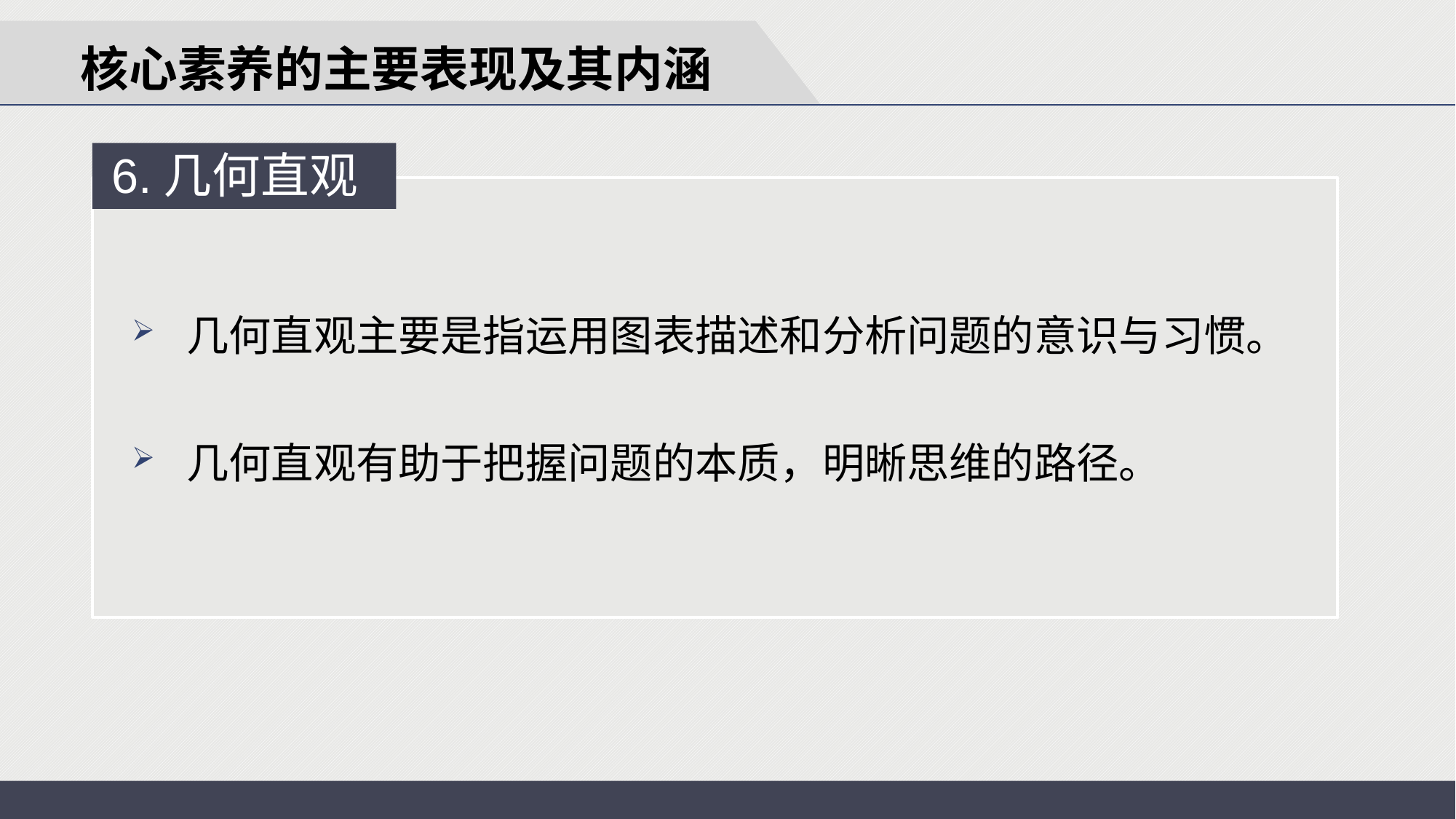

核心素养的主要表现及其内涵
6.几何直观

几何直观主要是指运用图表描述和分析问题的意识与习惯。
几何直观有助于把握问题的本质，明晰思维的路径。